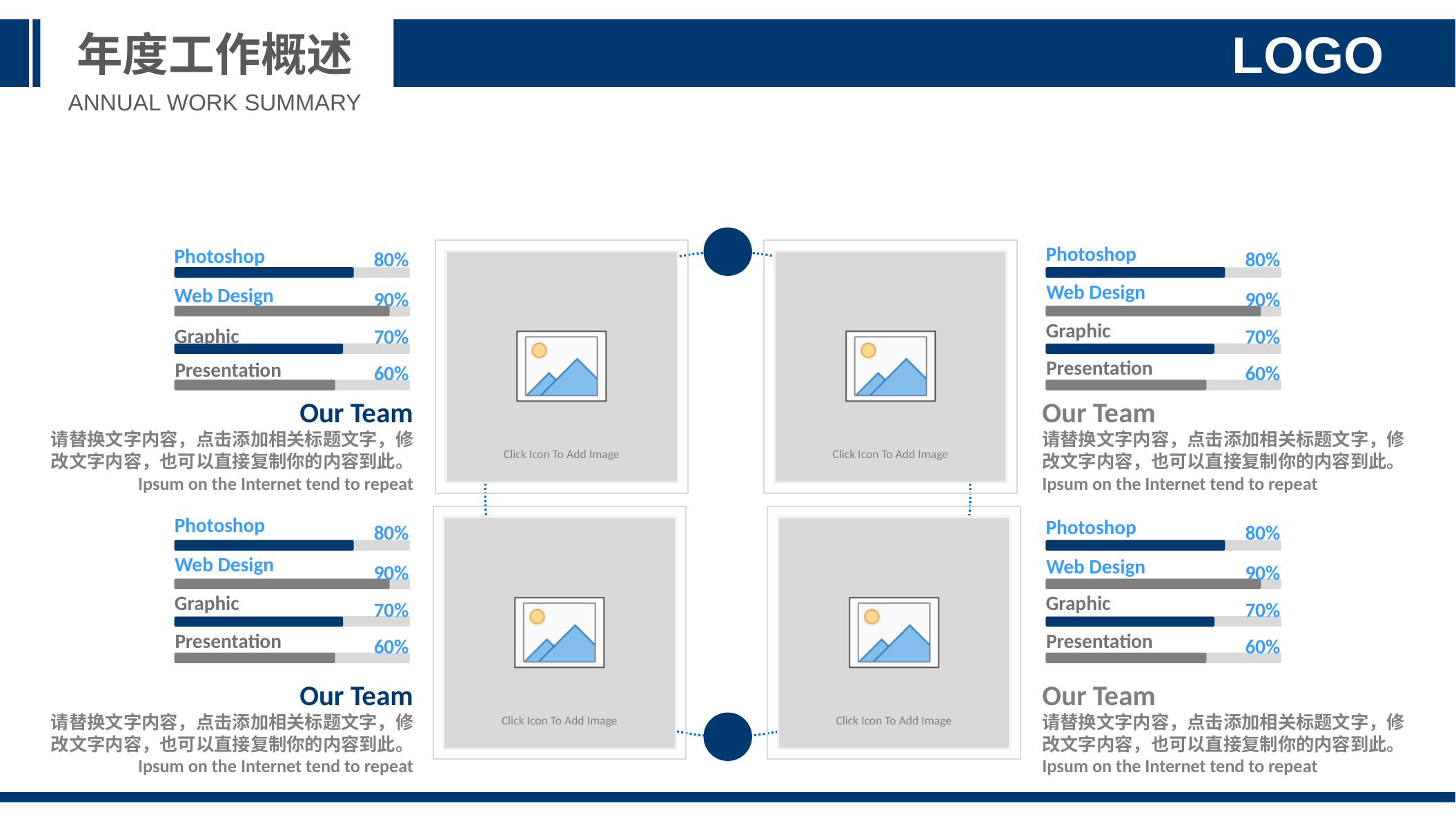

年度工作概述
LOGO
ANNUAL WORK SUMMARY
Photoshop
80%

Web Design
90%

Graphic
70%

Presentation
60%

Photoshop
80%

Web Design
90%

Graphic
70%

Presentation
60%

Our Team
请替换文字内容，点击添加相关标题文字，修改文字内容，也可以直接复制你的内容到此。 Ipsum on the Internet tend to repeat
Our Team
请替换文字内容，点击添加相关标题文字，修改文字内容，也可以直接复制你的内容到此。 Ipsum on the Internet tend to repeat
Photoshop
80%

Web Design
90%

Graphic
70%

Presentation
60%

Photoshop
80%

Web Design
90%

Graphic
70%

Presentation
60%

Our Team
请替换文字内容，点击添加相关标题文字，修改文字内容，也可以直接复制你的内容到此。 Ipsum on the Internet tend to repeat
Our Team
请替换文字内容，点击添加相关标题文字，修改文字内容，也可以直接复制你的内容到此。 Ipsum on the Internet tend to repeat